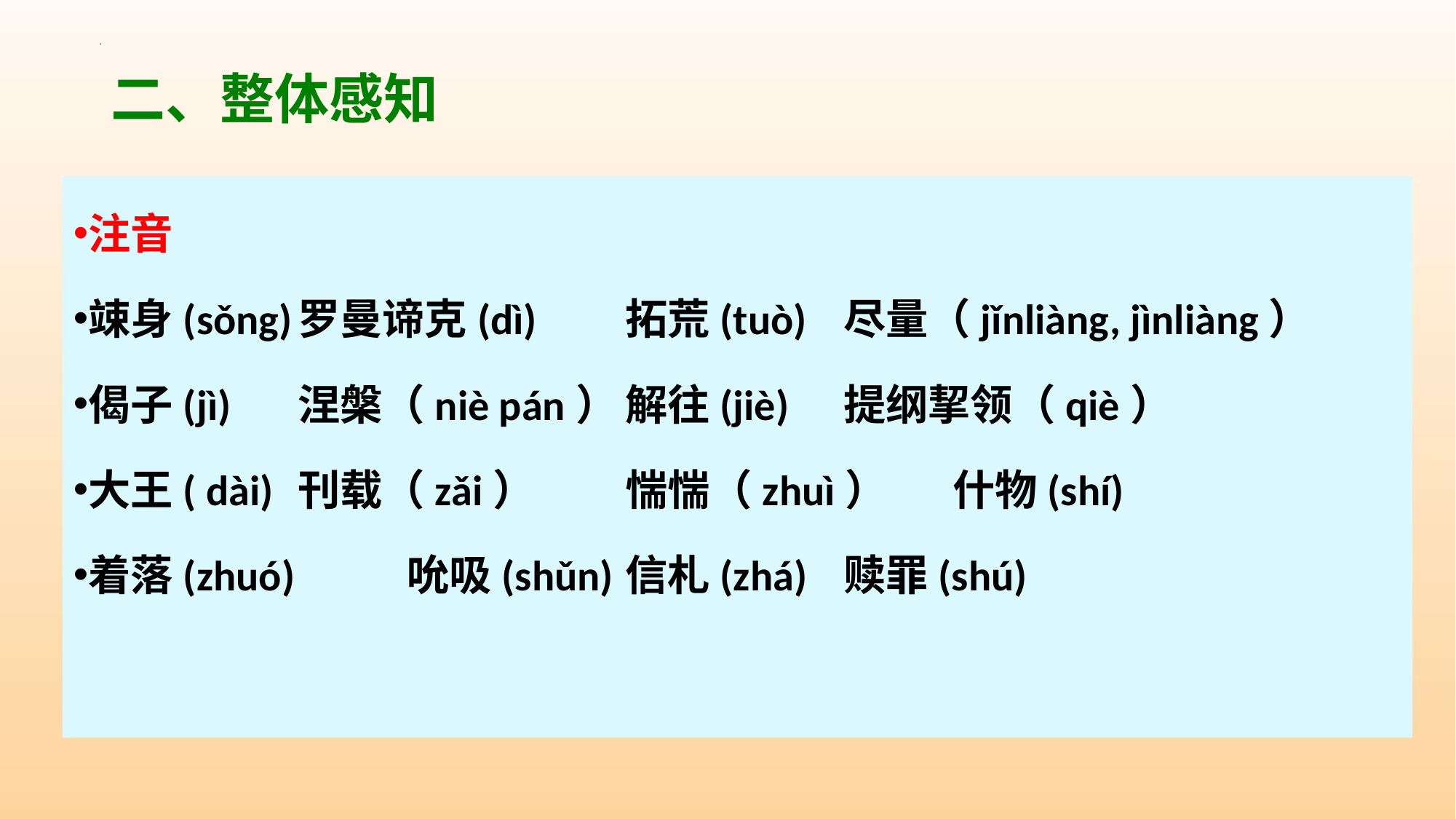

二、整体感知
注音
竦身(sǒng)	罗曼谛克(dì)	拓荒(tuò)	尽量（jǐnliàng, jìnliàng）
偈子(jì)	涅槃（niè pán）	解往(jiè)	提纲挈领（qiè）
大王( dài)	刊载（zǎi）	惴惴（zhuì）	什物(shí)
着落(zhuó) 	吮吸(shǔn)	信札(zhá) 	赎罪(shú)